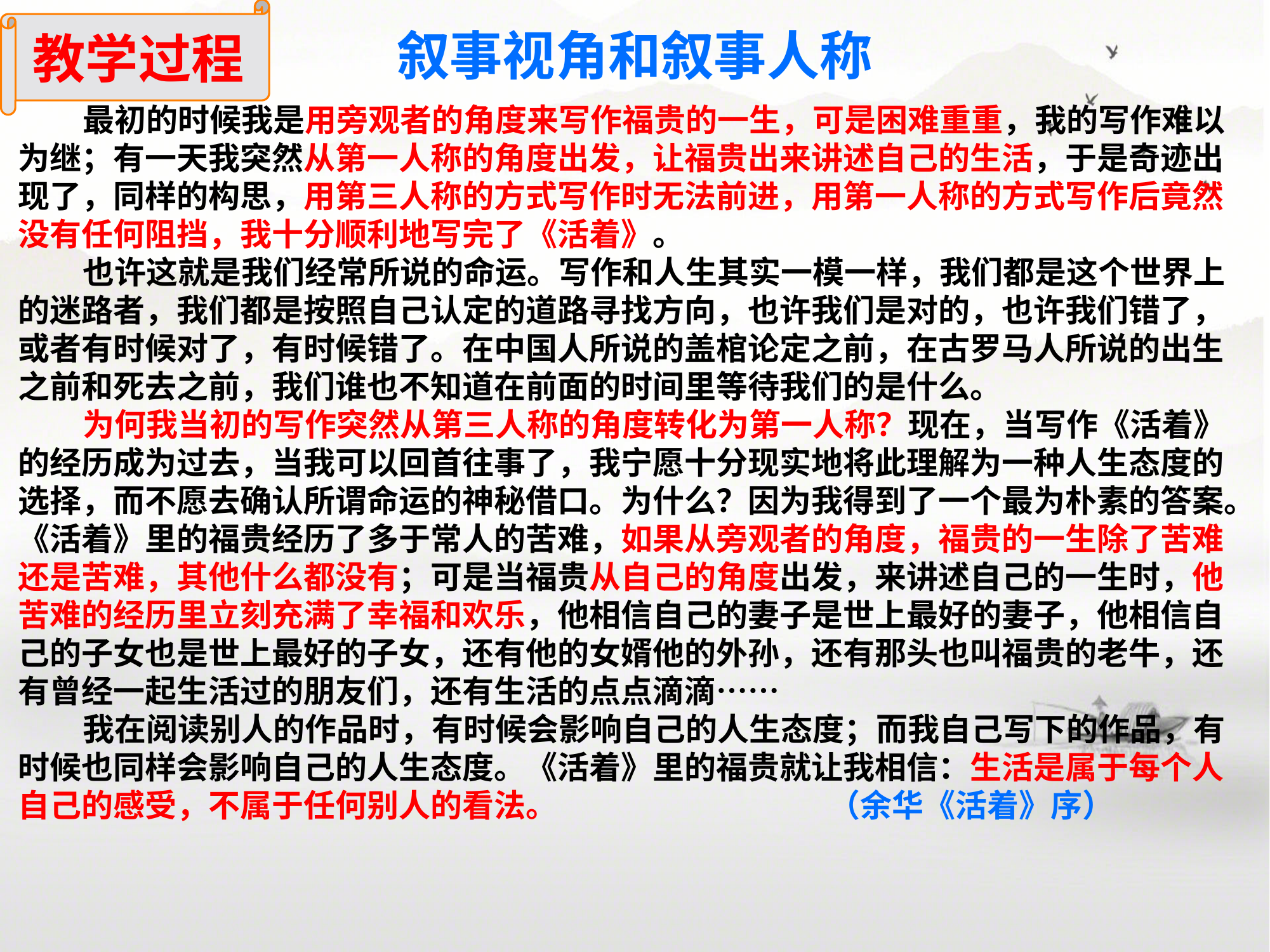

教学过程
叙事视角和叙事人称
        最初的时候我是用旁观者的角度来写作福贵的一生，可是困难重重，我的写作难以为继；有一天我突然从第一人称的角度出发，让福贵出来讲述自己的生活，于是奇迹出现了，同样的构思，用第三人称的方式写作时无法前进，用第一人称的方式写作后竟然没有任何阻挡，我十分顺利地写完了《活着》。
        也许这就是我们经常所说的命运。写作和人生其实一模一样，我们都是这个世界上的迷路者，我们都是按照自己认定的道路寻找方向，也许我们是对的，也许我们错了，或者有时候对了，有时候错了。在中国人所说的盖棺论定之前，在古罗马人所说的出生之前和死去之前，我们谁也不知道在前面的时间里等待我们的是什么。
        为何我当初的写作突然从第三人称的角度转化为第一人称？现在，当写作《活着》的经历成为过去，当我可以回首往事了，我宁愿十分现实地将此理解为一种人生态度的选择，而不愿去确认所谓命运的神秘借口。为什么？因为我得到了一个最为朴素的答案。《活着》里的福贵经历了多于常人的苦难，如果从旁观者的角度，福贵的一生除了苦难还是苦难，其他什么都没有；可是当福贵从自己的角度出发，来讲述自己的一生时，他苦难的经历里立刻充满了幸福和欢乐，他相信自己的妻子是世上最好的妻子，他相信自己的子女也是世上最好的子女，还有他的女婿他的外孙，还有那头也叫福贵的老牛，还有曾经一起生活过的朋友们，还有生活的点点滴滴……
        我在阅读别人的作品时，有时候会影响自己的人生态度；而我自己写下的作品，有时候也同样会影响自己的人生态度。《活着》里的福贵就让我相信：生活是属于每个人自己的感受，不属于任何别人的看法。                                      （余华《活着》序）